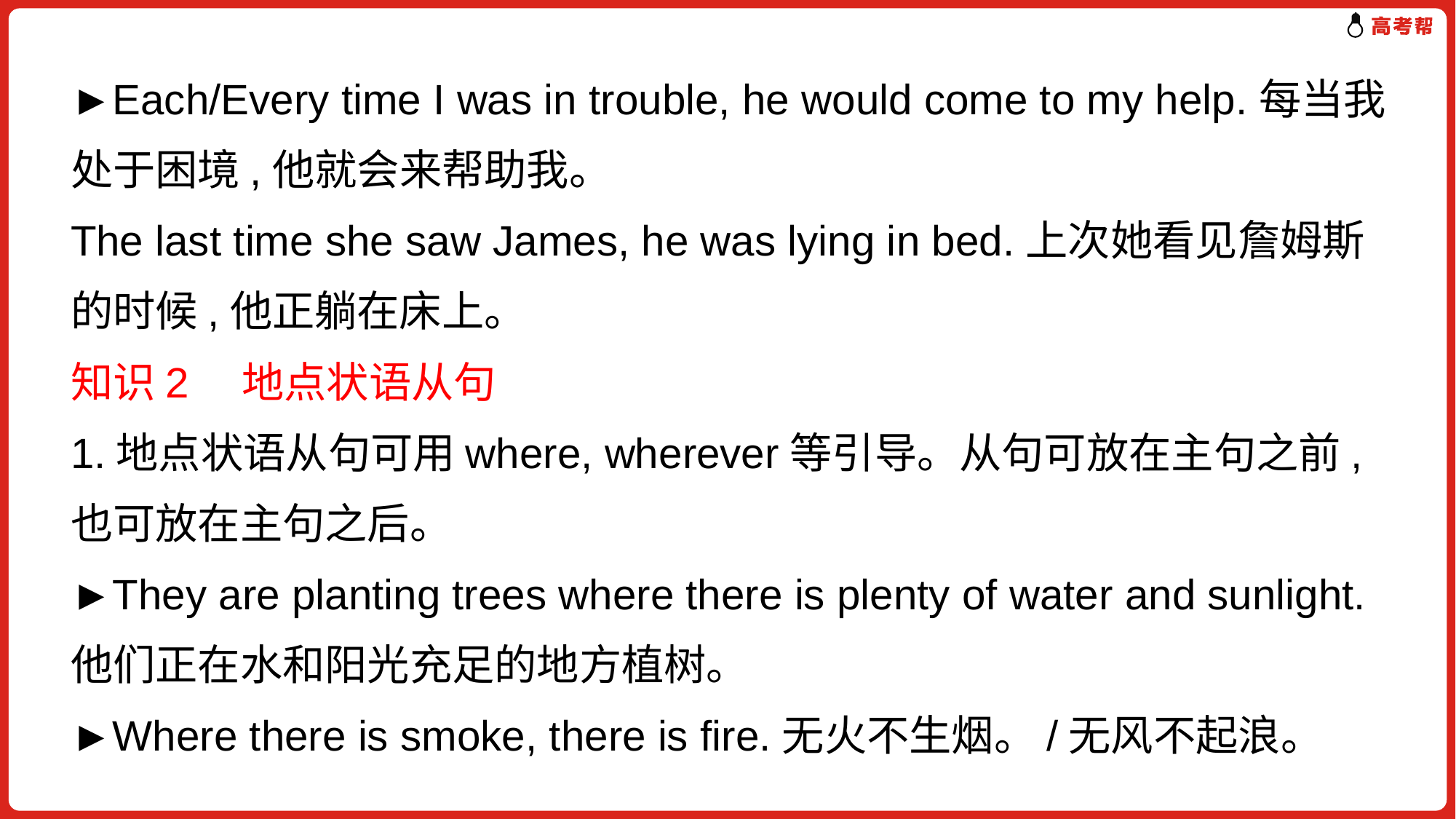

►Each/Every time I was in trouble, he would come to my help.每当我处于困境,他就会来帮助我。
The last time she saw James, he was lying in bed.上次她看见詹姆斯的时候,他正躺在床上。
知识2　地点状语从句
1.地点状语从句可用where, wherever等引导。从句可放在主句之前,也可放在主句之后。
►They are planting trees where there is plenty of water and sunlight.他们正在水和阳光充足的地方植树。
►Where there is smoke, there is fire.无火不生烟。/无风不起浪。